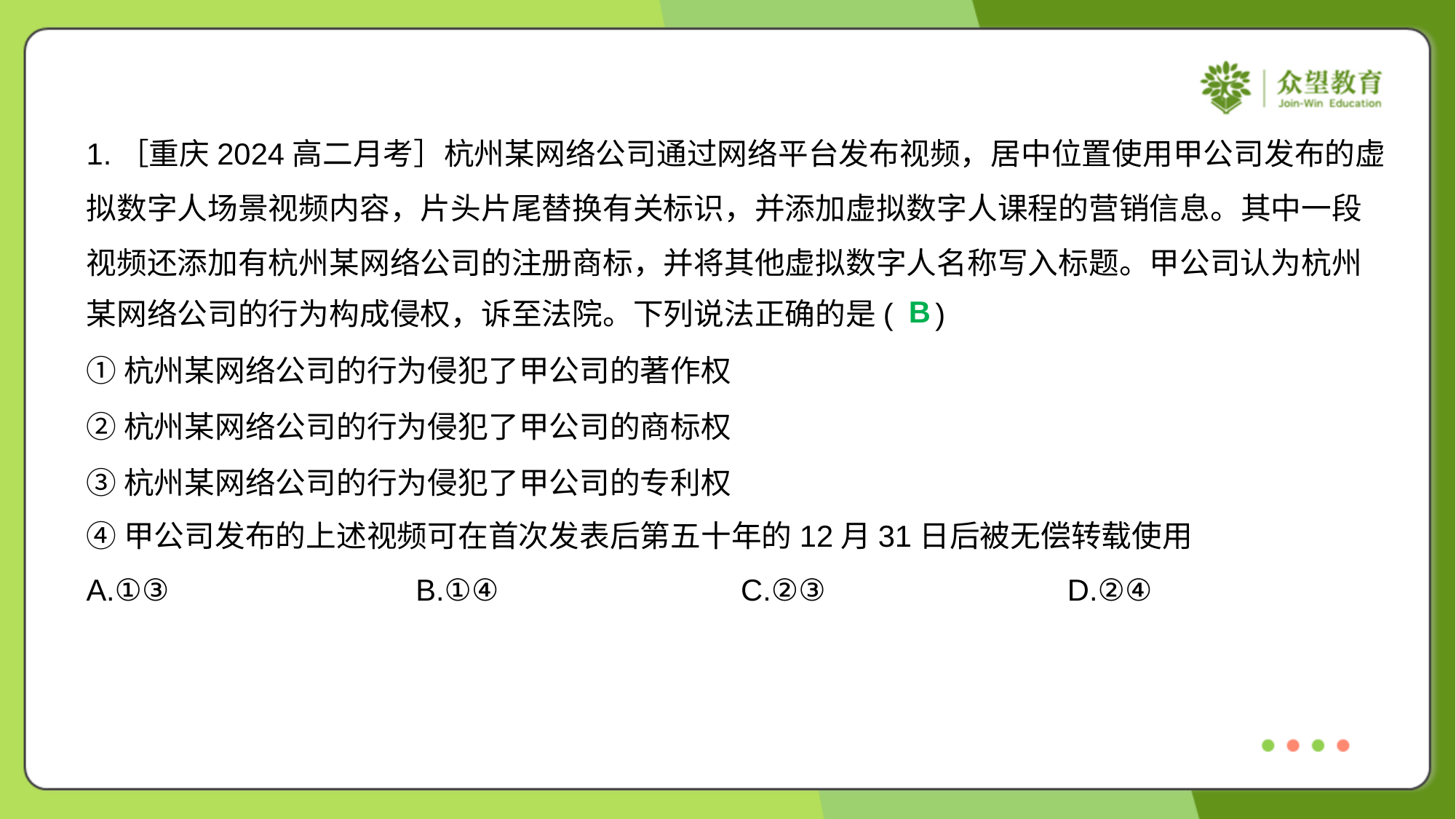

1.［重庆2024高二月考］杭州某网络公司通过网络平台发布视频，居中位置使用甲公司发布的虚
拟数字人场景视频内容，片头片尾替换有关标识，并添加虚拟数字人课程的营销信息。其中一段
视频还添加有杭州某网络公司的注册商标，并将其他虚拟数字人名称写入标题。甲公司认为杭州
某网络公司的行为构成侵权，诉至法院。下列说法正确的是(     )
B
①杭州某网络公司的行为侵犯了甲公司的著作权
②杭州某网络公司的行为侵犯了甲公司的商标权
③杭州某网络公司的行为侵犯了甲公司的专利权
④甲公司发布的上述视频可在首次发表后第五十年的12月31日后被无偿转载使用
A.①③	B.①④	C.②③	D.②④